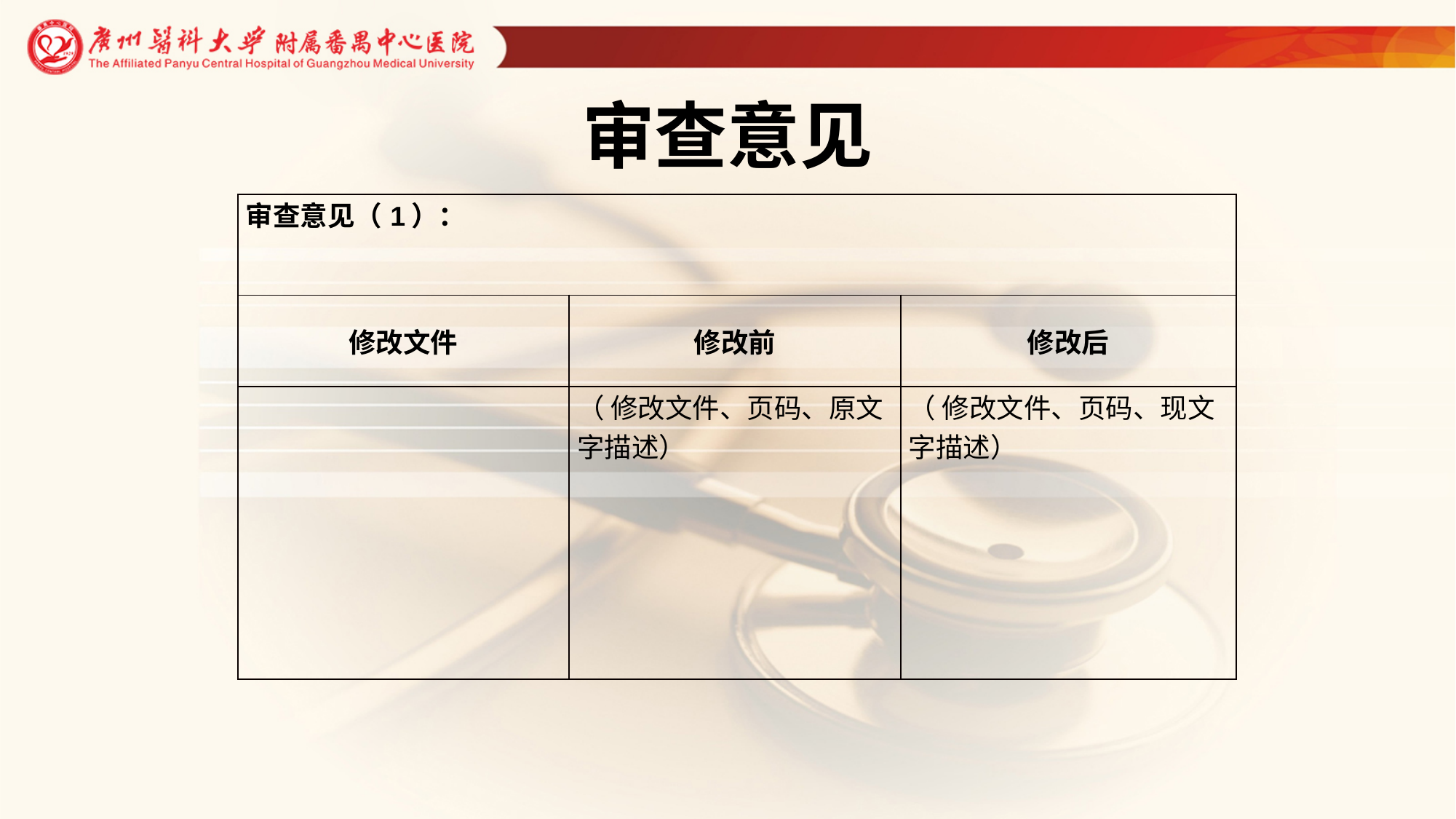

# 审查意见
| 审查意见（1）： |  |  |
| --- | --- | --- |
| 修改文件 | 修改前 | 修改后 |
|  | （ 修改文件、页码、原文字描述） | （ 修改文件、页码、现文字描述） |